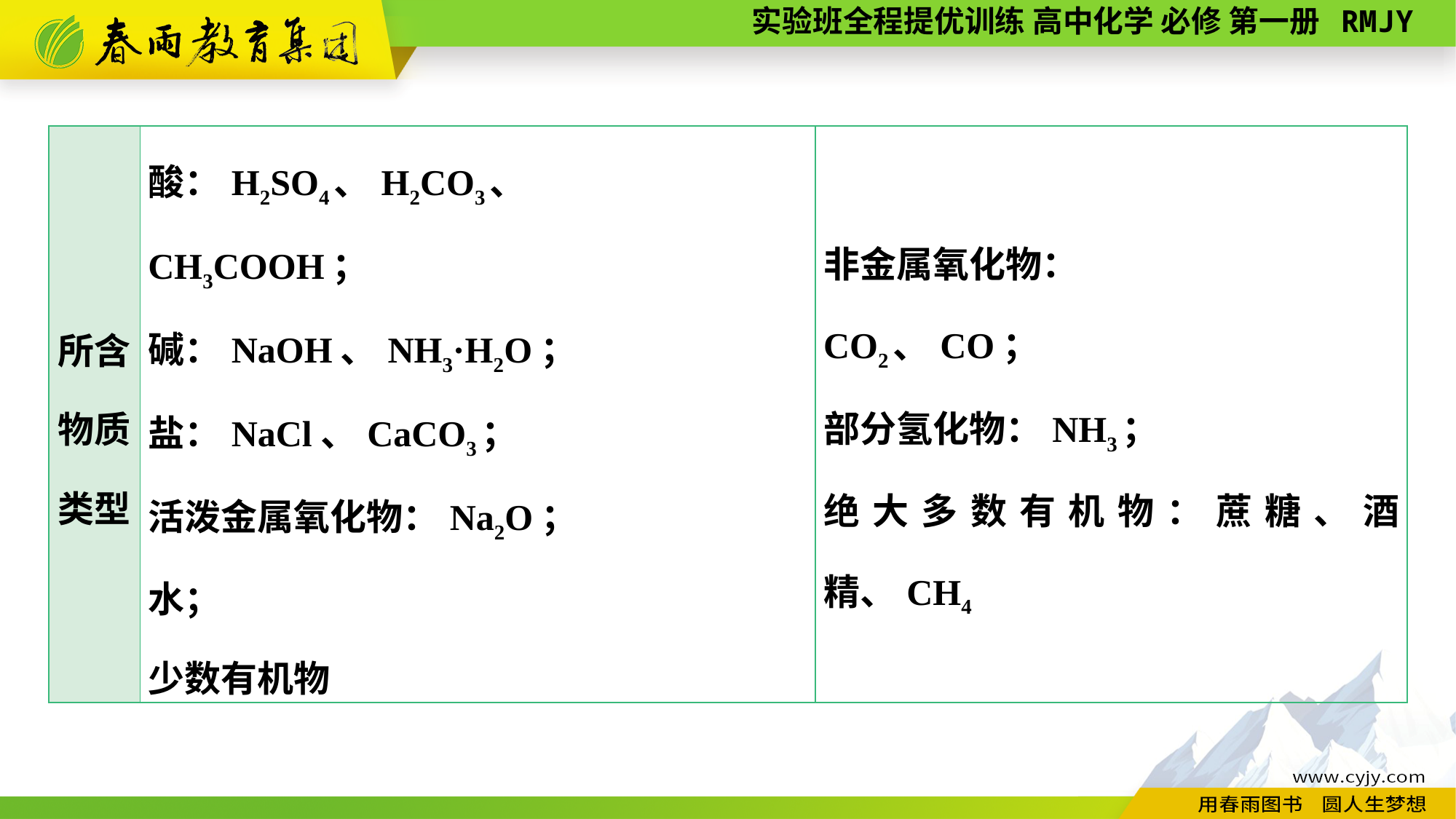

| 所含 物质 类型 | 酸：H2SO4、H2CO3、 CH3COOH； 碱：NaOH、NH3·H2O； 盐：NaCl、CaCO3； 活泼金属氧化物：Na2O； 水； 少数有机物 | 非金属氧化物： CO2、CO； 部分氢化物：NH3； 绝大多数有机物：蔗糖、酒精、CH4 |
| --- | --- | --- |